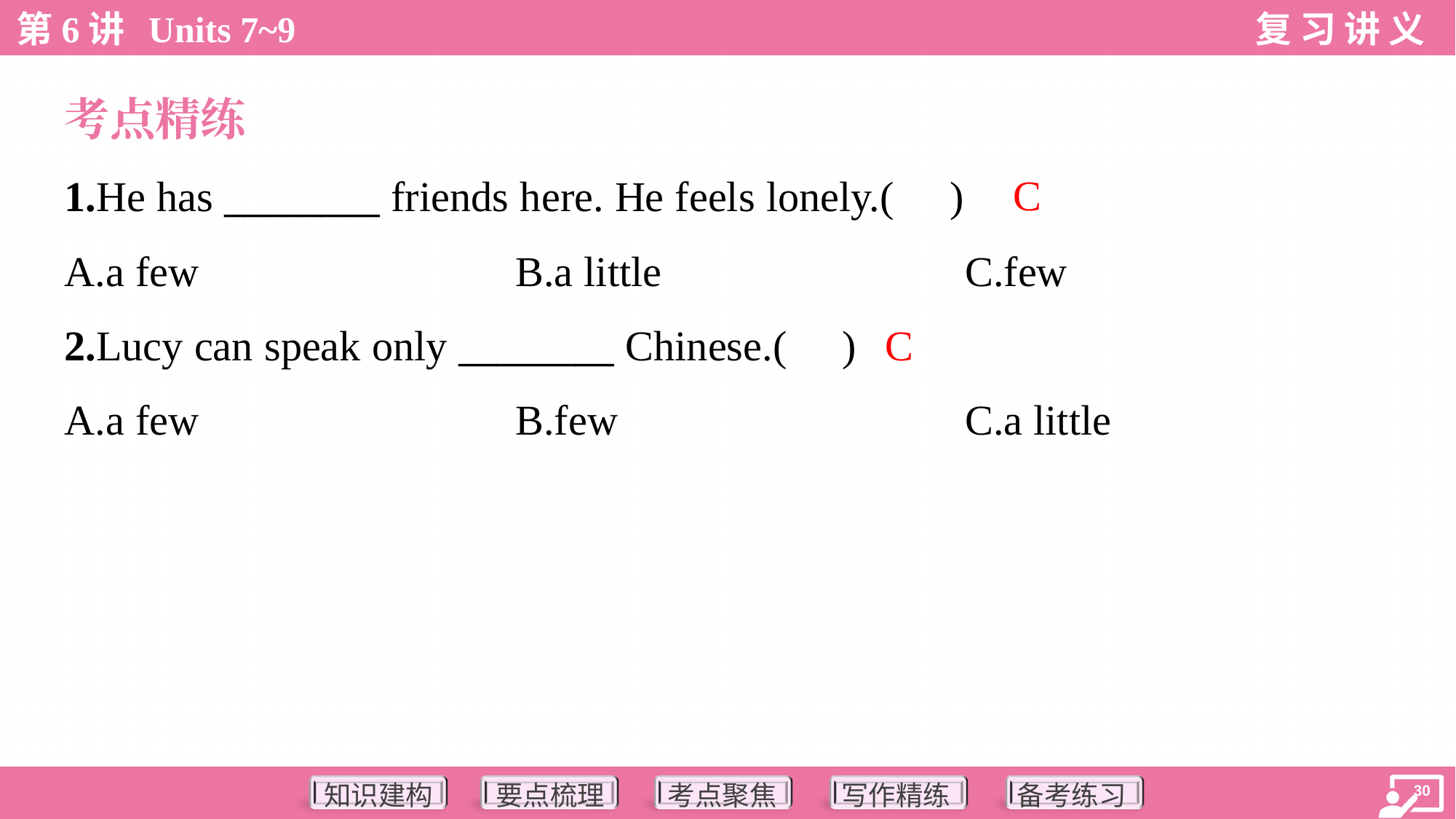

考点精练
C
1.He has ________ friends here. He feels lonely.(     )
A.a few	B.a little	C.few
C
2.Lucy can speak only ________ Chinese.(     )
A.a few	B.few	C.a little